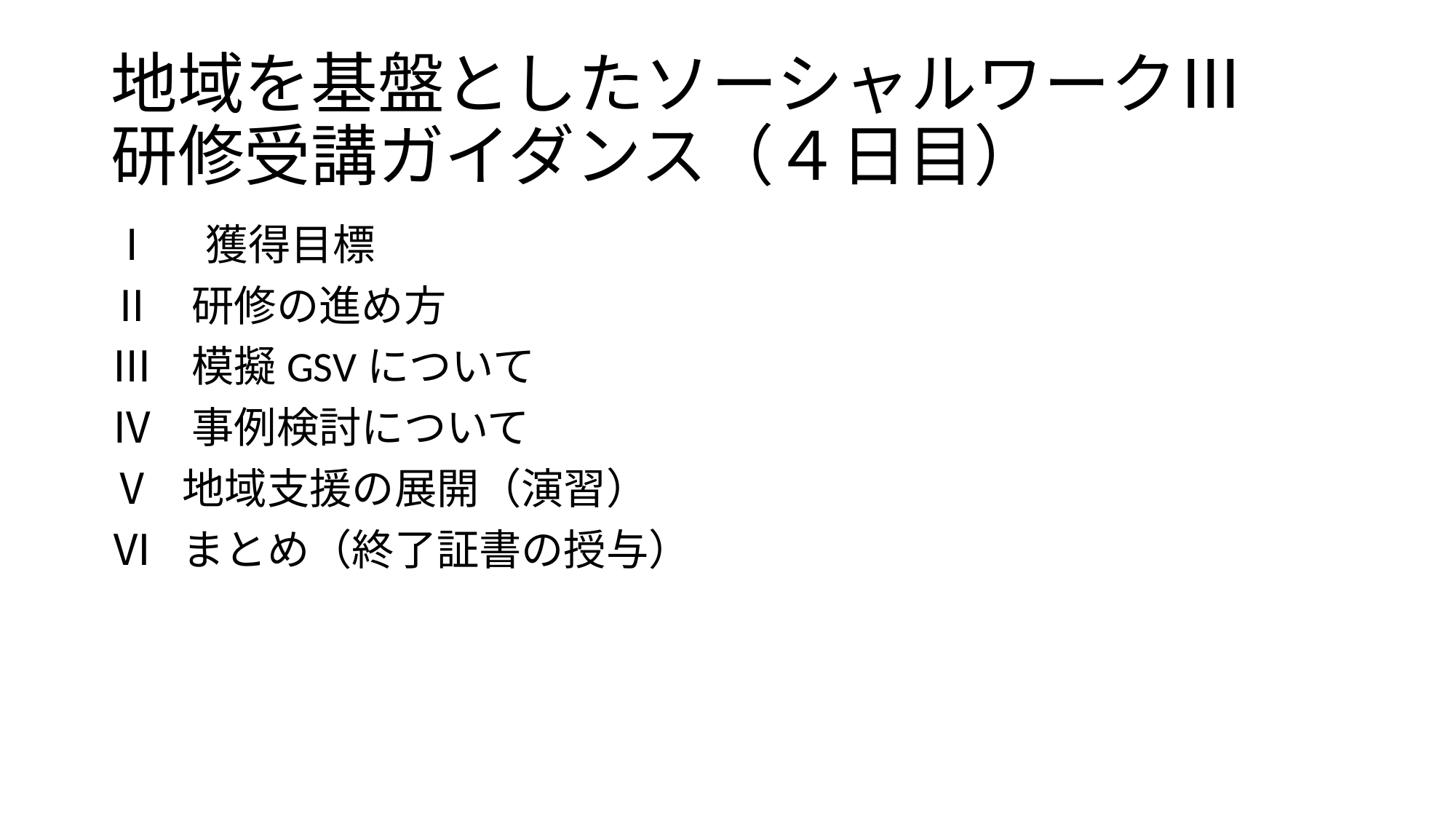

# 地域を基盤としたソーシャルワークⅢ 研修受講ガイダンス（４日目）
Ⅰ　獲得目標
Ⅱ   研修の進め方
Ⅲ   模擬GSVについて
Ⅳ   事例検討について
Ⅴ  地域支援の展開（演習）
Ⅵ  まとめ（終了証書の授与）